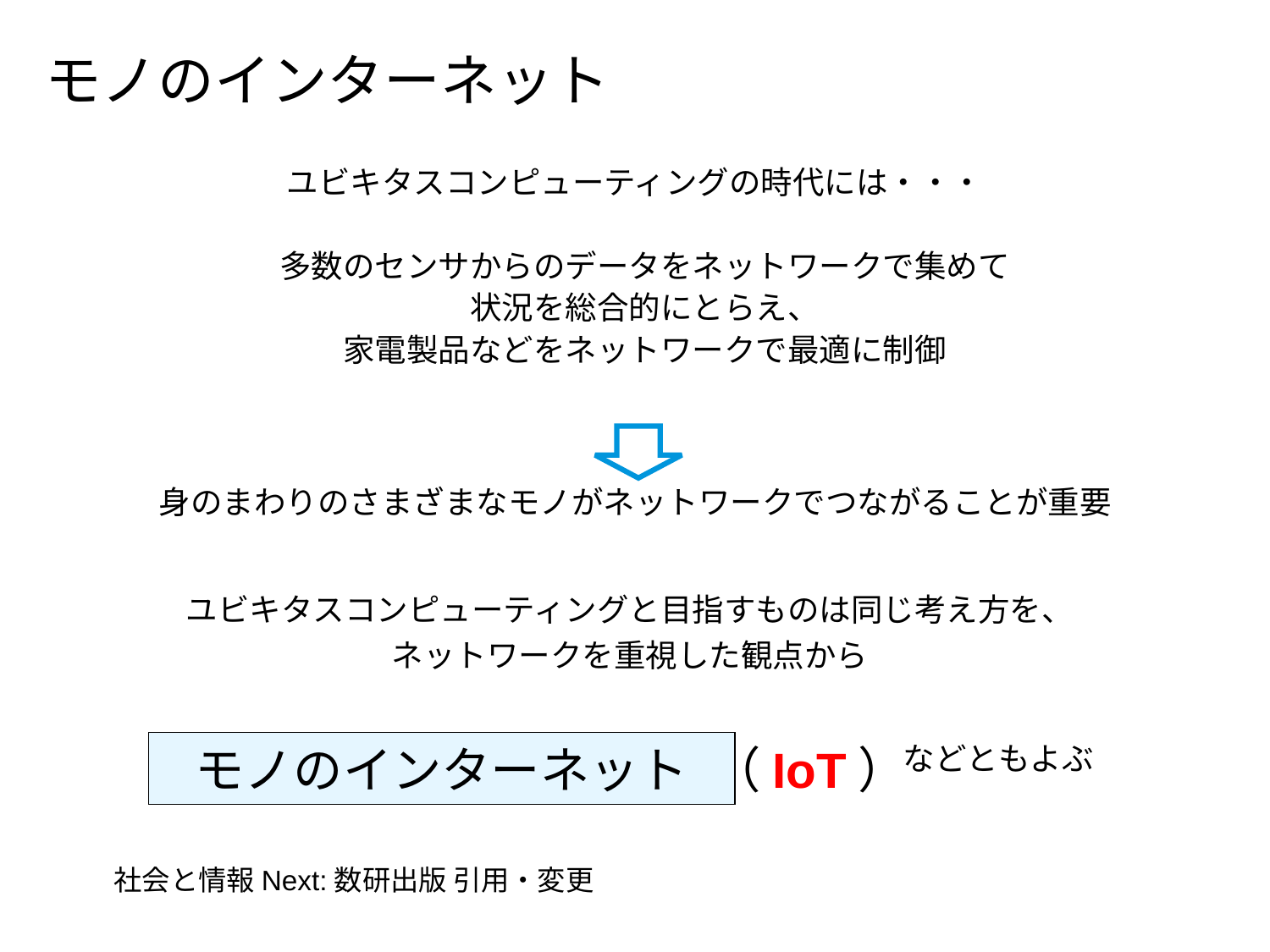

b　モノのインターネット
ユビキタスコンピューティングの時代には・・・
多数のセンサからのデータをネットワークで集めて
状況を総合的にとらえ、
家電製品などをネットワークで最適に制御

身のまわりのさまざまなモノがネットワークでつながることが重要
ユビキタスコンピューティングと目指すものは同じ考え方を、
ネットワークを重視した観点から
モノのインターネット
（IoT）
などともよぶ
社会と情報Next:数研出版 引用・変更